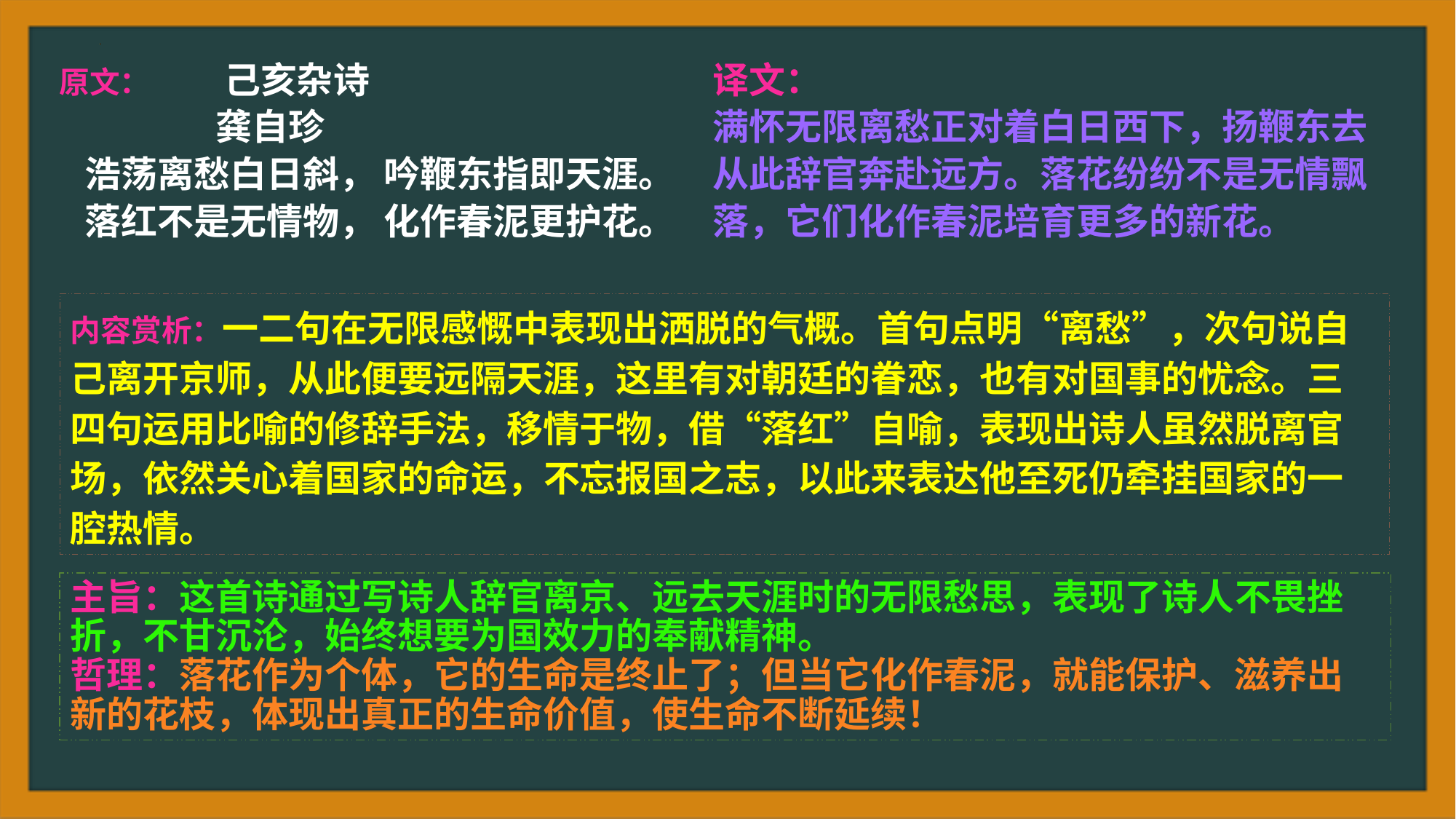

原文：         己亥杂诗
                  龚自珍
  浩荡离愁白日斜， 吟鞭东指即天涯。
  落红不是无情物， 化作春泥更护花。
译文：
满怀无限离愁正对着白日西下，扬鞭东去从此辞官奔赴远方。落花纷纷不是无情飘落，它们化作春泥培育更多的新花。
内容赏析：一二句在无限感慨中表现出洒脱的气概。首句点明“离愁”，次句说自己离开京师，从此便要远隔天涯，这里有对朝廷的眷恋，也有对国事的忧念。三四句运用比喻的修辞手法，移情于物，借“落红”自喻，表现出诗人虽然脱离官场，依然关心着国家的命运，不忘报国之志，以此来表达他至死仍牵挂国家的一腔热情。
主旨：这首诗通过写诗人辞官离京、远去天涯时的无限愁思，表现了诗人不畏挫折，不甘沉沦，始终想要为国效力的奉献精神。
哲理：落花作为个体，它的生命是终止了；但当它化作春泥，就能保护、滋养出新的花枝，体现出真正的生命价值，使生命不断延续！